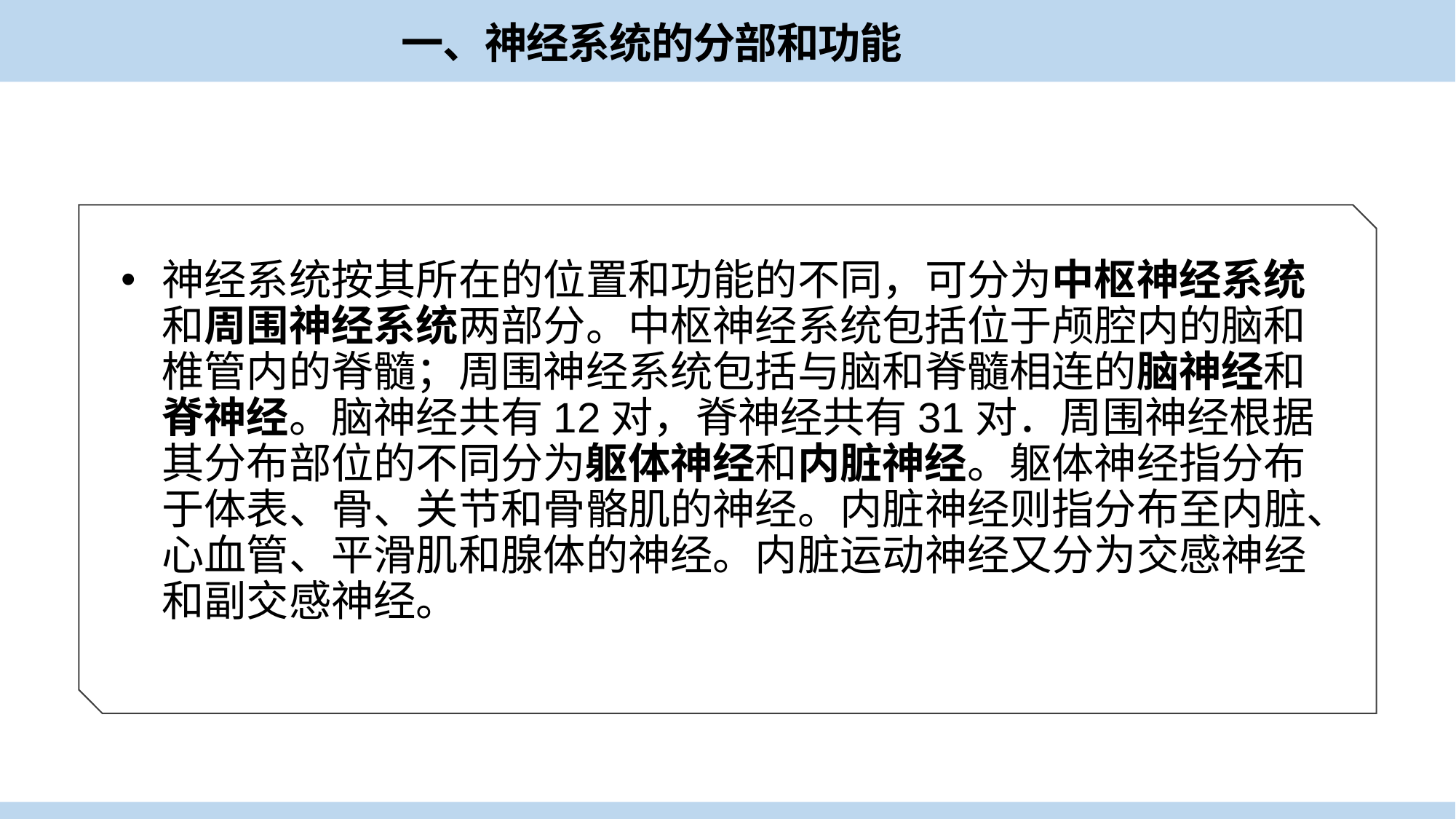

一、神经系统的分部和功能

神经系统按其所在的位置和功能的不同，可分为中枢神经系统和周围神经系统两部分。中枢神经系统包括位于颅腔内的脑和椎管内的脊髓；周围神经系统包括与脑和脊髓相连的脑神经和脊神经。脑神经共有12对，脊神经共有31对．周围神经根据其分布部位的不同分为躯体神经和内脏神经。躯体神经指分布于体表、骨、关节和骨骼肌的神经。内脏神经则指分布至内脏、心血管、平滑肌和腺体的神经。内脏运动神经又分为交感神经和副交感神经。